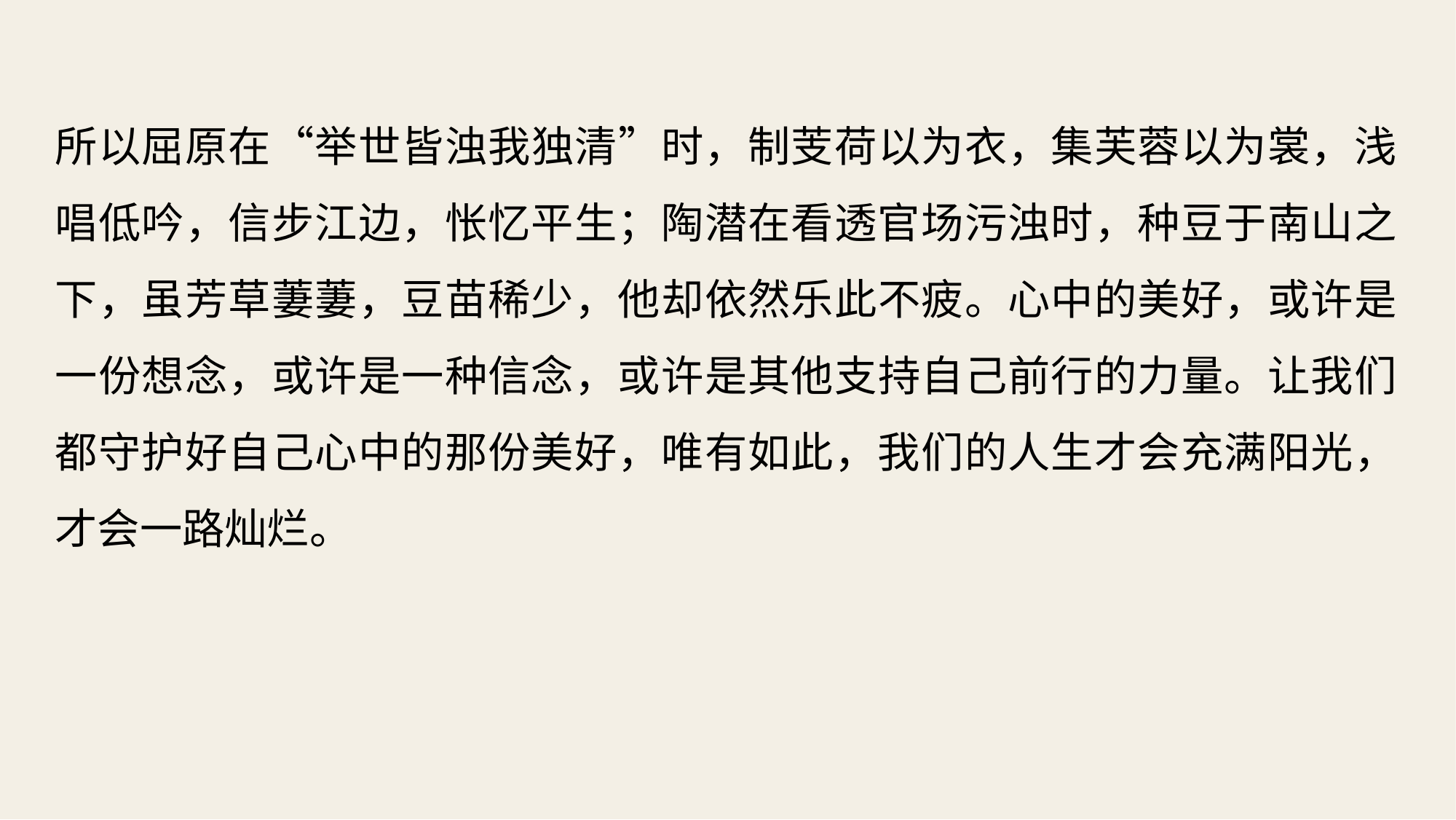

所以屈原在“举世皆浊我独清”时，制芰荷以为衣，集芙蓉以为裳，浅唱低吟，信步江边，怅忆平生；陶潜在看透官场污浊时，种豆于南山之下，虽芳草萋萋，豆苗稀少，他却依然乐此不疲。心中的美好，或许是一份想念，或许是一种信念，或许是其他支持自己前行的力量。让我们都守护好自己心中的那份美好，唯有如此，我们的人生才会充满阳光，才会一路灿烂。